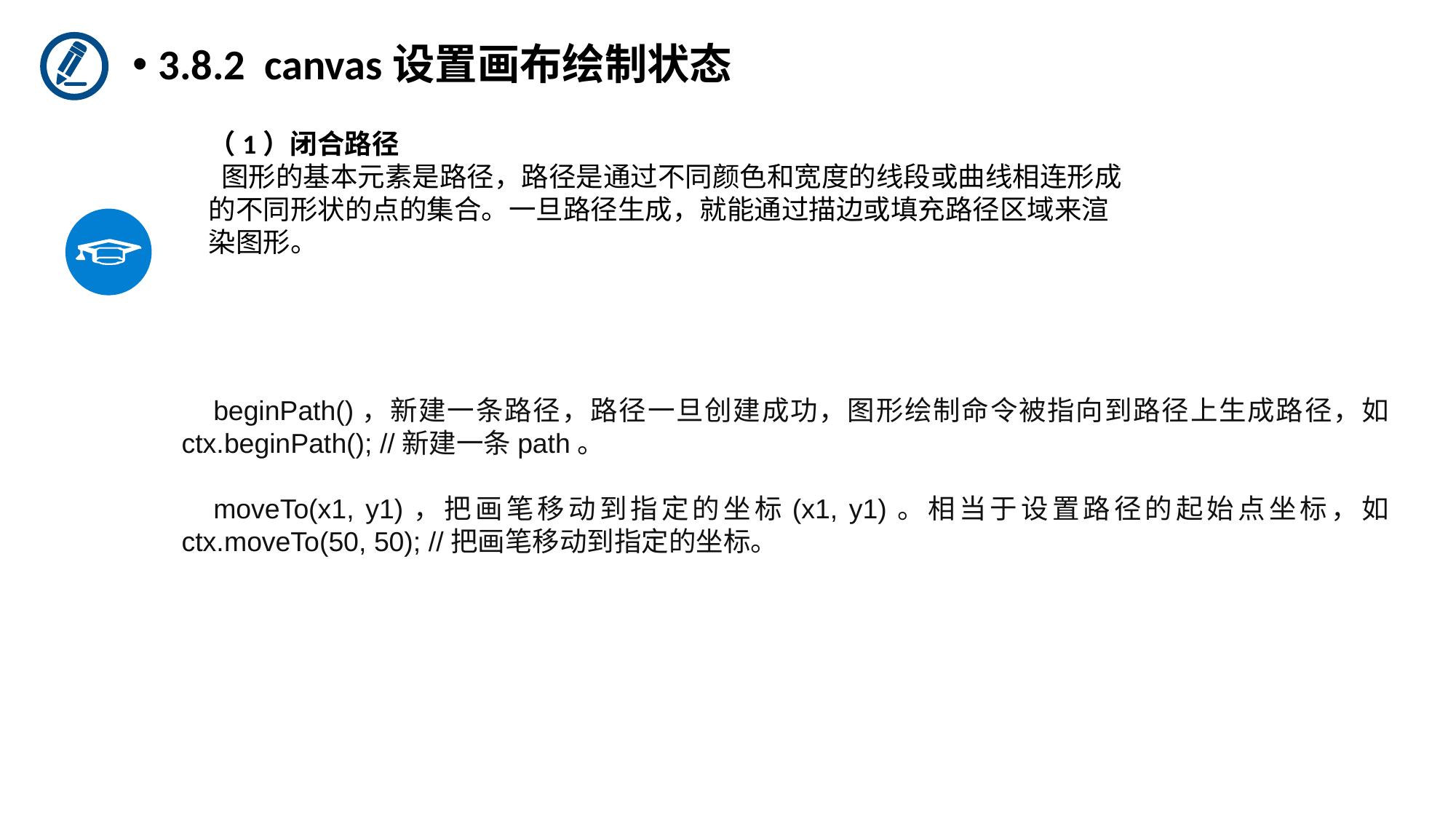

3.8.2  canvas设置画布绘制状态
（1）闭合路径
 图形的基本元素是路径，路径是通过不同颜色和宽度的线段或曲线相连形成的不同形状的点的集合。一旦路径生成，就能通过描边或填充路径区域来渲染图形。

beginPath()，新建一条路径，路径一旦创建成功，图形绘制命令被指向到路径上生成路径，如ctx.beginPath(); //新建一条path。

moveTo(x1, y1)，把画笔移动到指定的坐标(x1, y1)。相当于设置路径的起始点坐标，如ctx.moveTo(50, 50); //把画笔移动到指定的坐标。